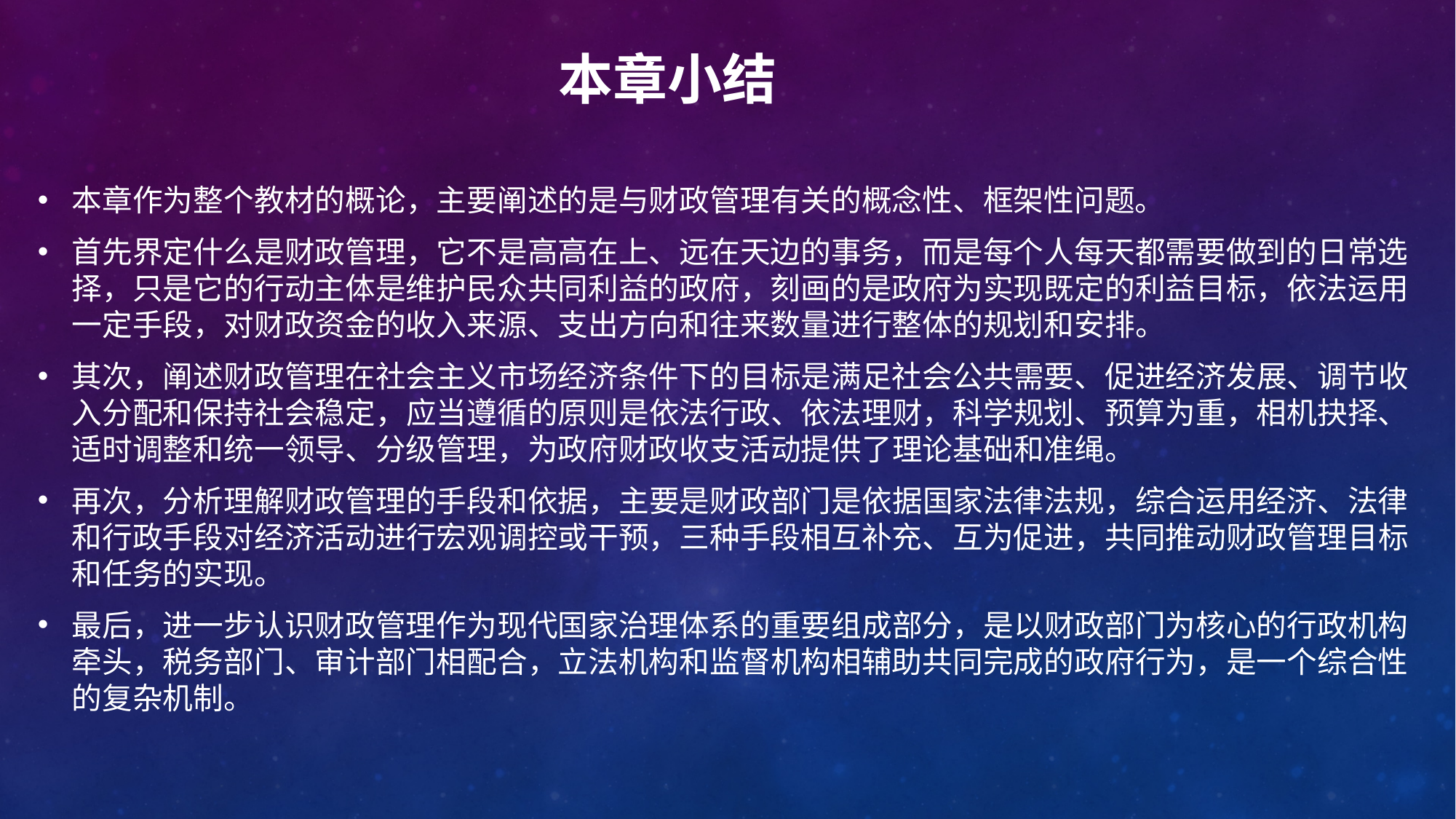

# 本章小结
本章作为整个教材的概论，主要阐述的是与财政管理有关的概念性、框架性问题。
首先界定什么是财政管理，它不是高高在上、远在天边的事务，而是每个人每天都需要做到的日常选择，只是它的行动主体是维护民众共同利益的政府，刻画的是政府为实现既定的利益目标，依法运用一定手段，对财政资金的收入来源、支出方向和往来数量进行整体的规划和安排。
其次，阐述财政管理在社会主义市场经济条件下的目标是满足社会公共需要、促进经济发展、调节收入分配和保持社会稳定，应当遵循的原则是依法行政、依法理财，科学规划、预算为重，相机抉择、适时调整和统一领导、分级管理，为政府财政收支活动提供了理论基础和准绳。
再次，分析理解财政管理的手段和依据，主要是财政部门是依据国家法律法规，综合运用经济、法律和行政手段对经济活动进行宏观调控或干预，三种手段相互补充、互为促进，共同推动财政管理目标和任务的实现。
最后，进一步认识财政管理作为现代国家治理体系的重要组成部分，是以财政部门为核心的行政机构牵头，税务部门、审计部门相配合，立法机构和监督机构相辅助共同完成的政府行为，是一个综合性的复杂机制。